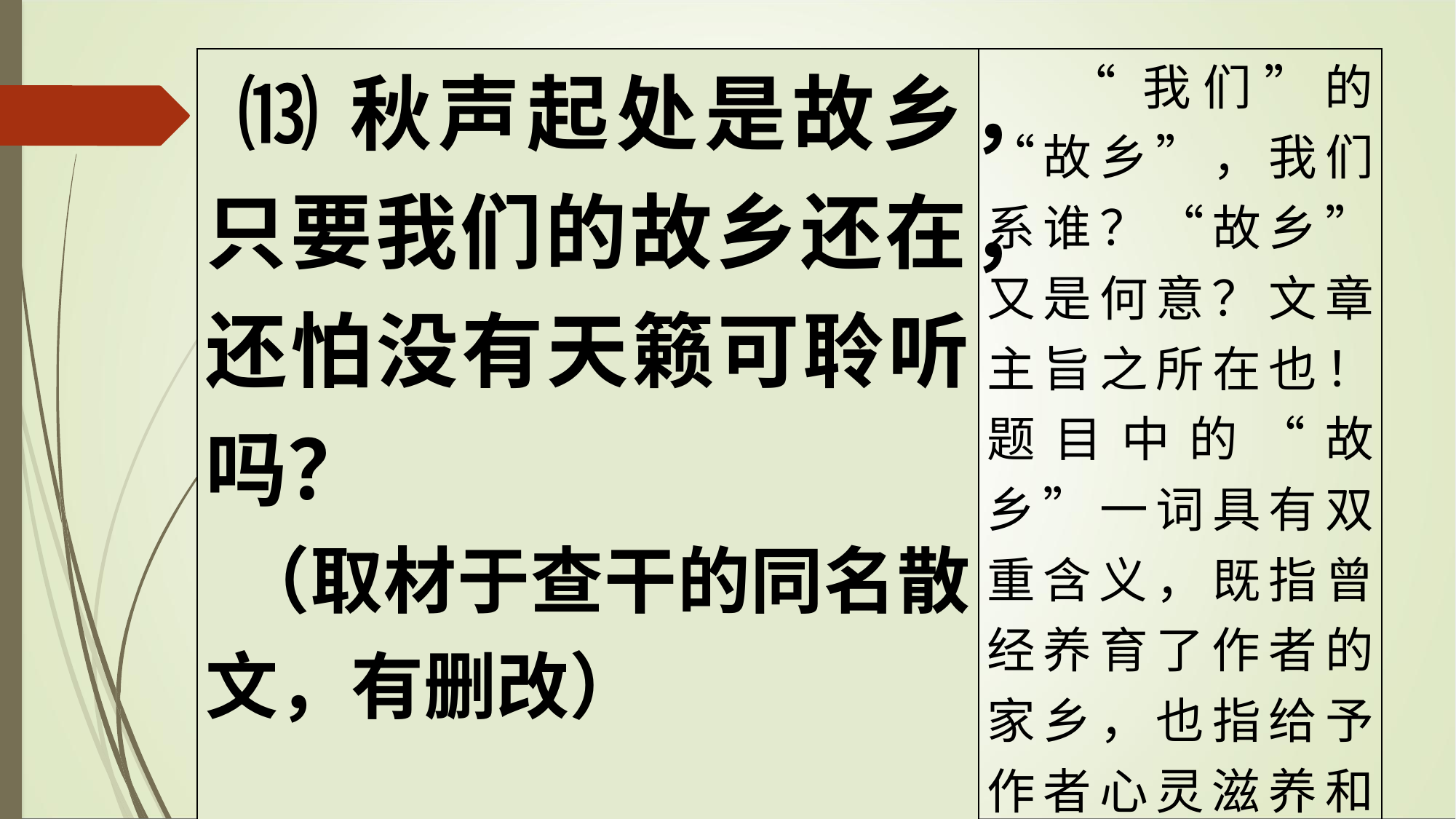

| ⒀秋声起处是故乡，只要我们的故乡还在，还怕没有天籁可聆听吗？ （取材于查干的同名散文，有删改） | “我们”的“故乡”，我们系谁？“故乡”又是何意？文章主旨之所在也！题目中的“故乡”一词具有双重含义，既指曾经养育了作者的家乡，也指给予作者心灵滋养和灵魂抚慰的精神家园。 |
| --- | --- |